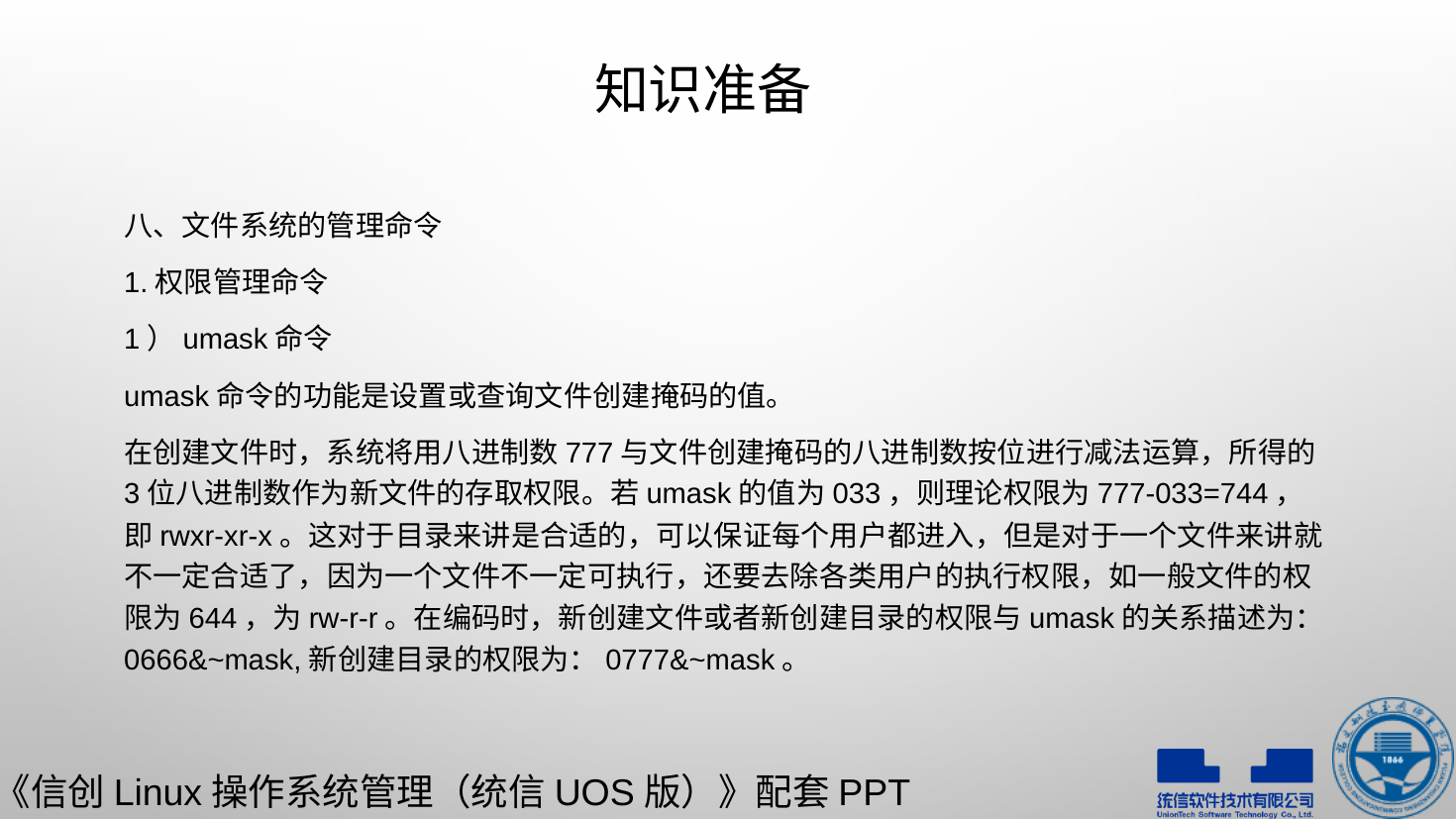

# 知识准备
八、文件系统的管理命令
1.权限管理命令
1）umask命令
umask命令的功能是设置或查询文件创建掩码的值。
在创建文件时，系统将用八进制数777与文件创建掩码的八进制数按位进行减法运算，所得的3位八进制数作为新文件的存取权限。若umask的值为033，则理论权限为777-033=744，即rwxr-xr-x。这对于目录来讲是合适的，可以保证每个用户都进入，但是对于一个文件来讲就不一定合适了，因为一个文件不一定可执行，还要去除各类用户的执行权限，如一般文件的权限为644，为rw-r-r。在编码时，新创建文件或者新创建目录的权限与umask的关系描述为：0666&~mask,新创建目录的权限为：0777&~mask。